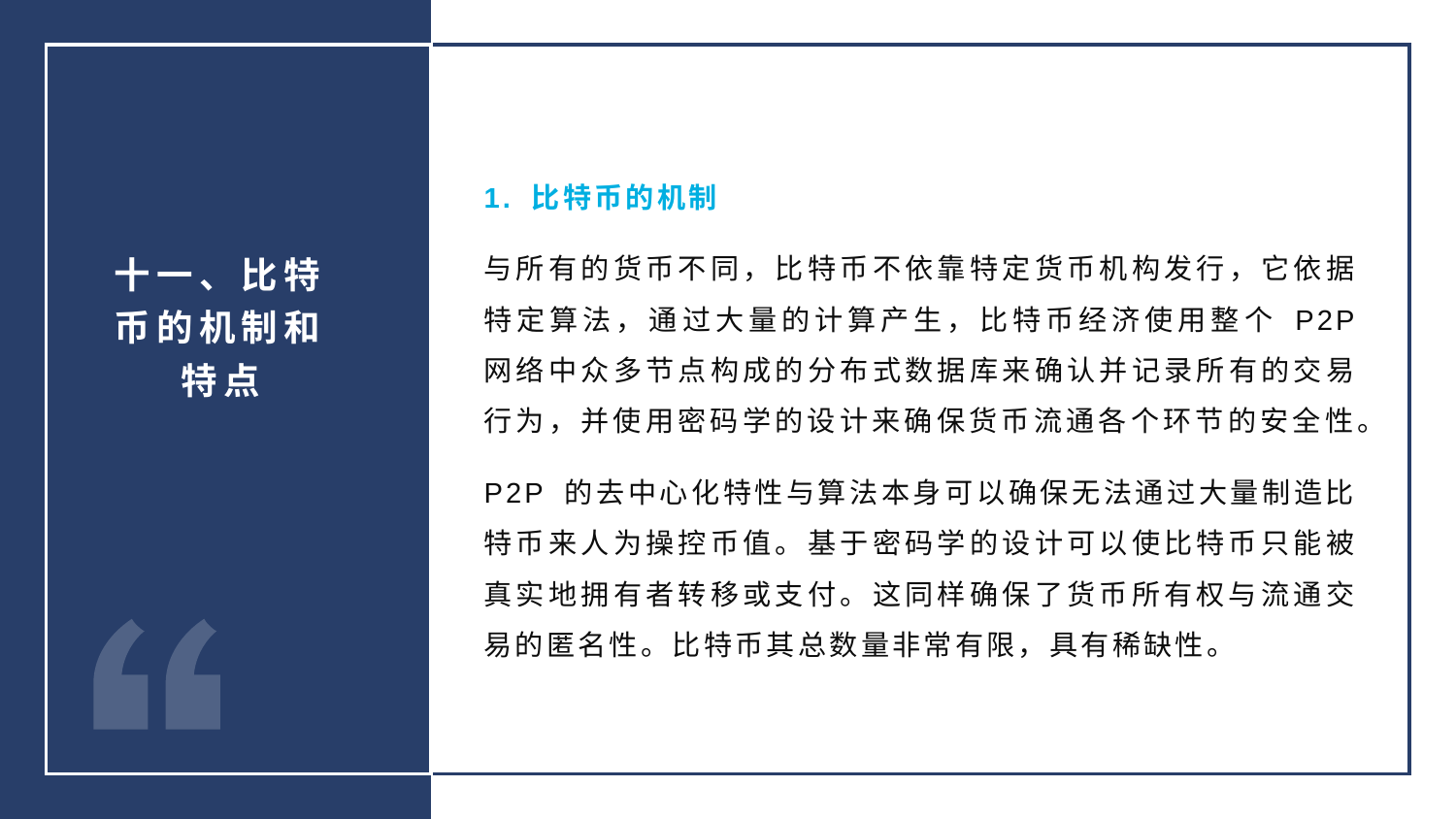

1. 比特币的机制
与所有的货币不同，比特币不依靠特定货币机构发行，它依据特定算法，通过大量的计算产生，比特币经济使用整个 P2P 网络中众多节点构成的分布式数据库来确认并记录所有的交易行为，并使用密码学的设计来确保货币流通各个环节的安全性。
P2P 的去中心化特性与算法本身可以确保无法通过大量制造比特币来人为操控币值。基于密码学的设计可以使比特币只能被真实地拥有者转移或支付。这同样确保了货币所有权与流通交易的匿名性。比特币其总数量非常有限，具有稀缺性。
十一、比特币的机制和特点